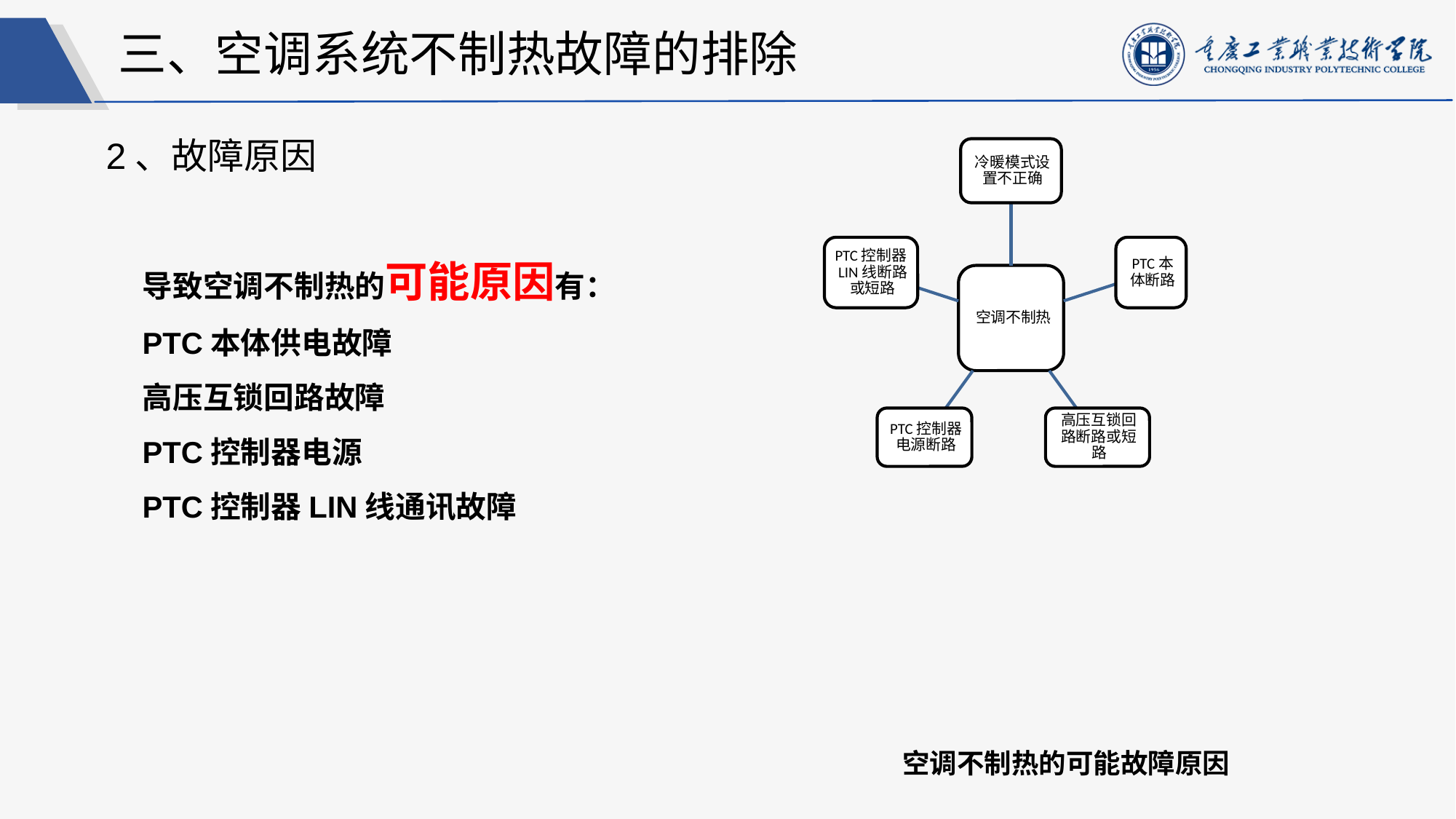

三、空调系统不制热故障的排除
2、故障原因
空调不制热
冷暖模式设置不正确
PTC本体断路
高压互锁回路断路或短路
PTC控制器电源断路
PTC控制器LIN线断路或短路
导致空调不制热的可能原因有：
PTC本体供电故障
高压互锁回路故障
PTC控制器电源
PTC控制器LIN线通讯故障
空调不制热的可能故障原因